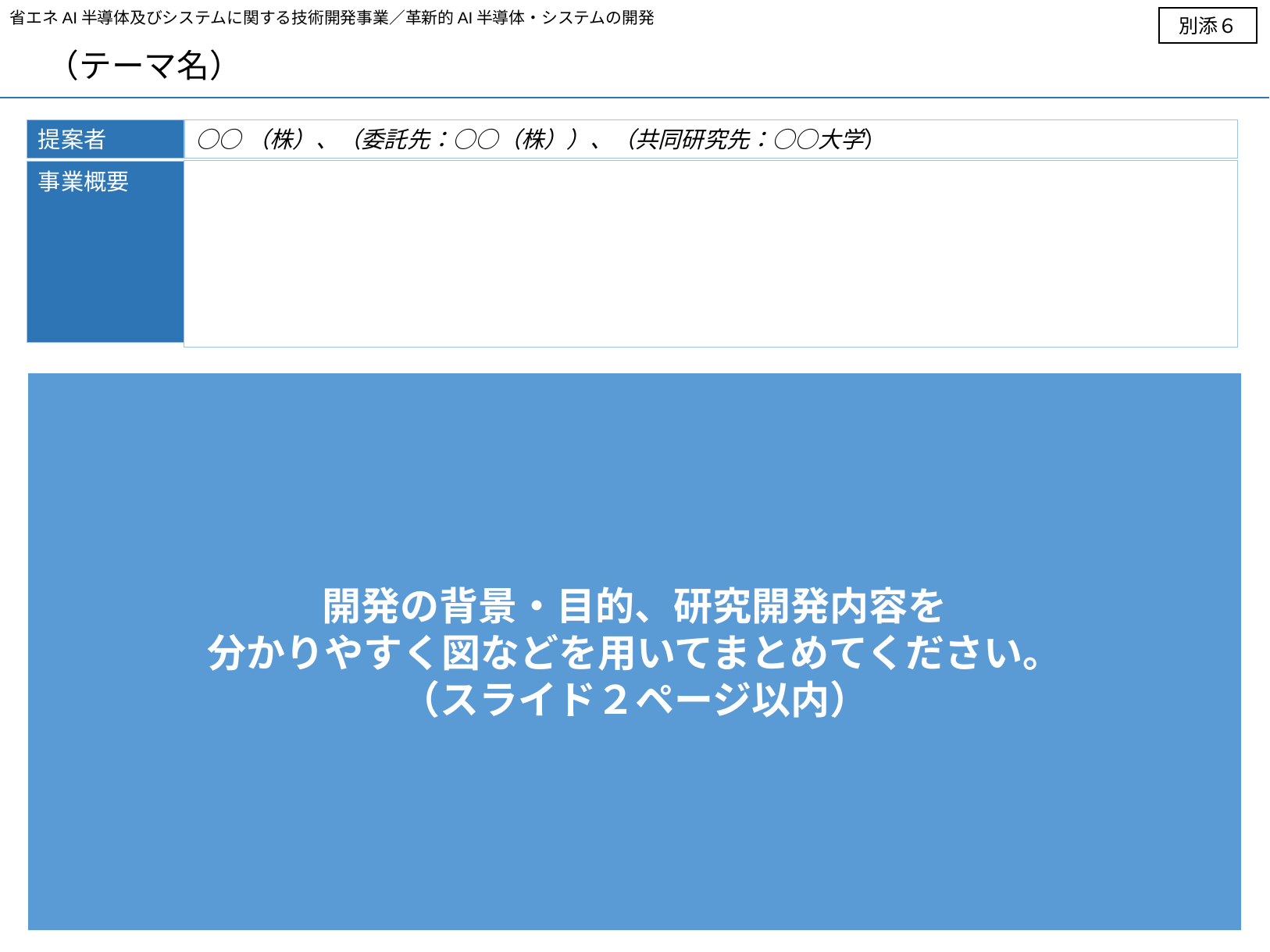

省エネAI半導体及びシステムに関する技術開発事業／革新的AI半導体・システムの開発
別添６
# （テーマ名）
提案者
○○（株）、（委託先：○○（株））、（共同研究先：○○大学）

事業概要

開発の背景・目的、研究開発内容を
分かりやすく図などを用いてまとめてください。
（スライド２ページ以内）